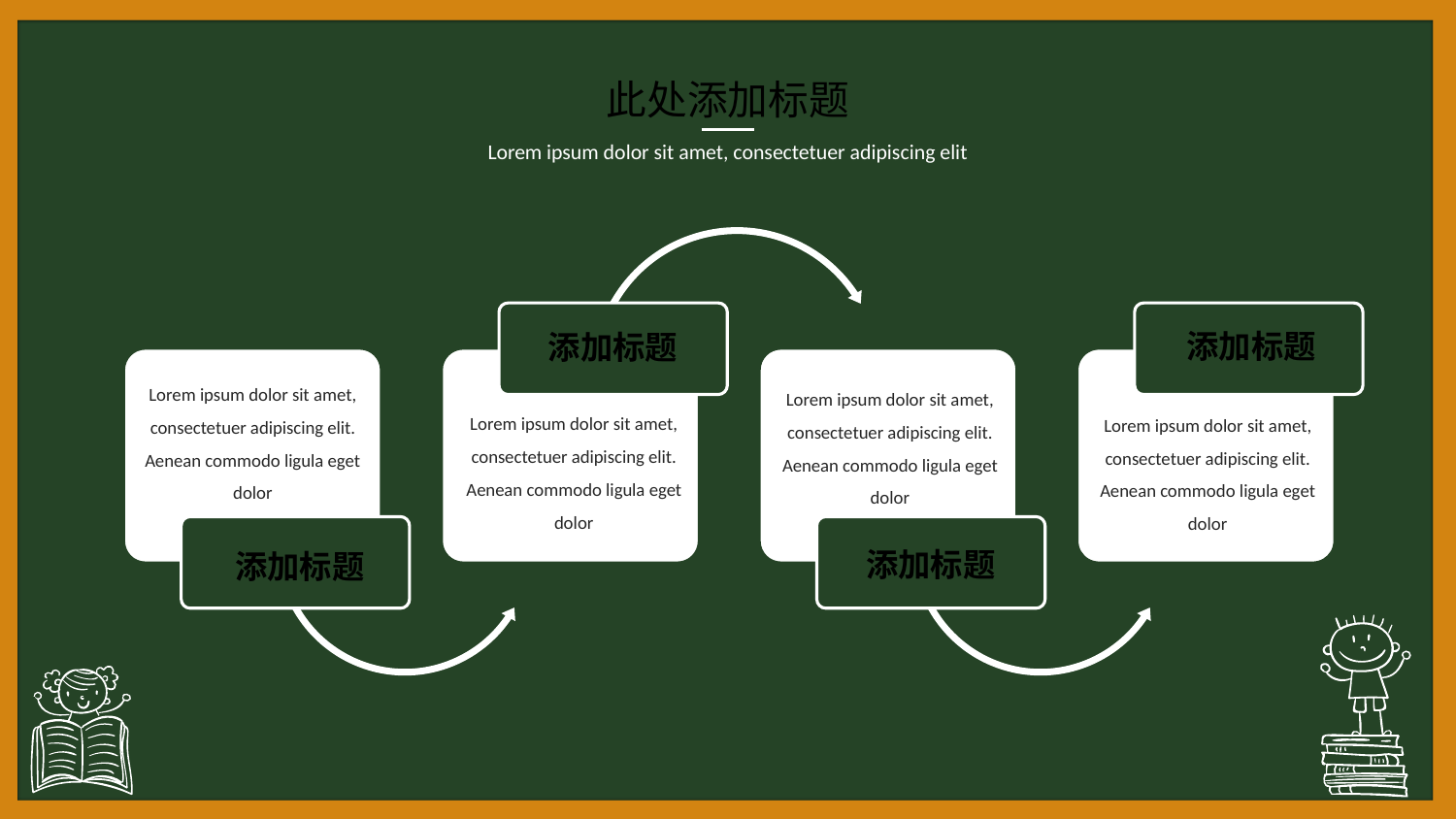

此处添加标题
Lorem ipsum dolor sit amet, consectetuer adipiscing elit

添加标题
添加标题

Lorem ipsum dolor sit amet, consectetuer adipiscing elit. Aenean commodo ligula eget dolor
Lorem ipsum dolor sit amet, consectetuer adipiscing elit. Aenean commodo ligula eget dolor
Lorem ipsum dolor sit amet, consectetuer adipiscing elit. Aenean commodo ligula eget dolor
Lorem ipsum dolor sit amet, consectetuer adipiscing elit. Aenean commodo ligula eget dolor

添加标题
添加标题